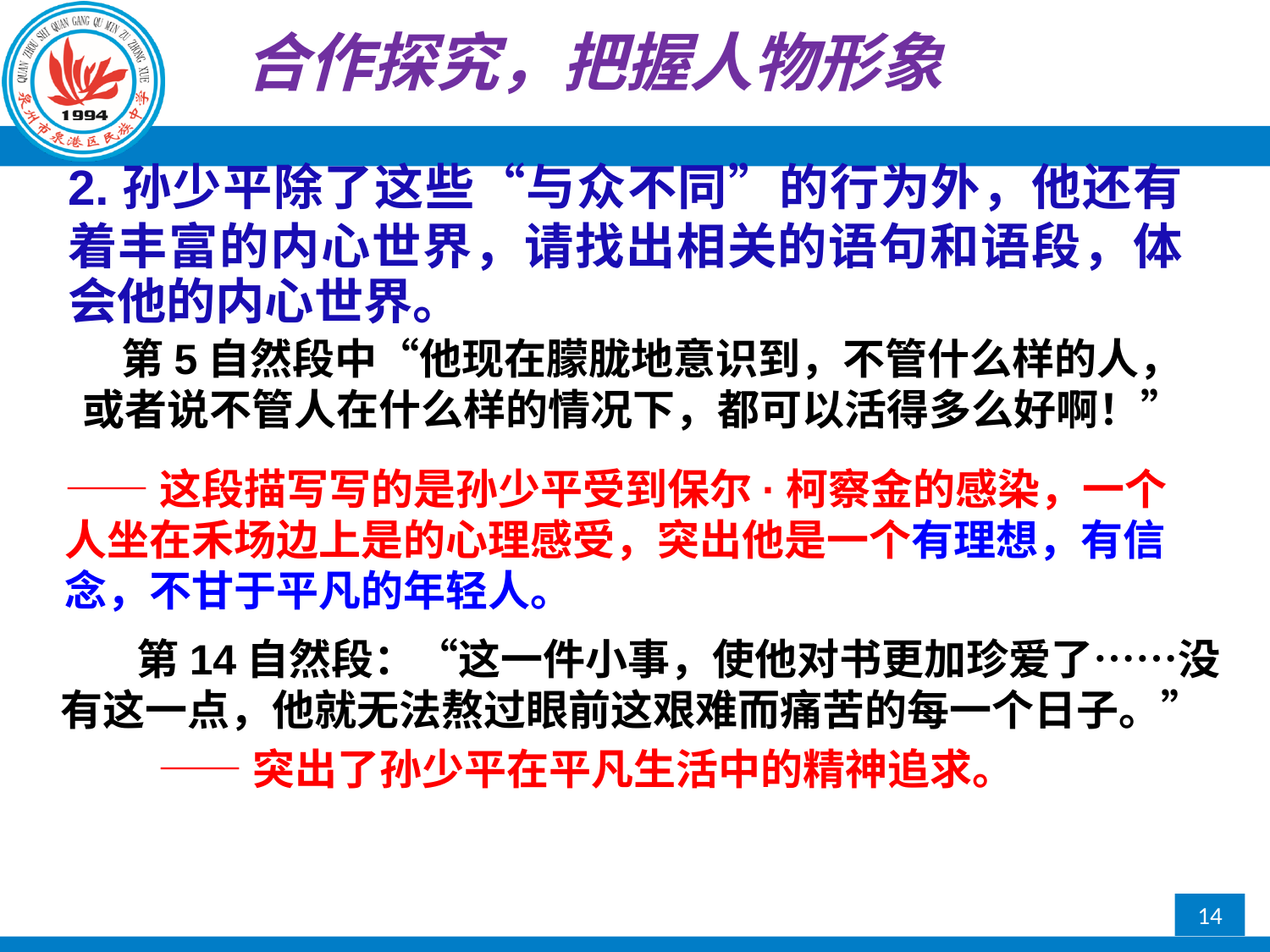

合作探究，把握人物形象
2.孙少平除了这些“与众不同”的行为外，他还有着丰富的内心世界，请找出相关的语句和语段，体会他的内心世界。
        第5自然段中“他现在朦胧地意识到，不管什么样的人，或者说不管人在什么样的情况下，都可以活得多么好啊！”
     ——这段描写写的是孙少平受到保尔·柯察金的感染，一个人坐在禾场边上是的心理感受，突出他是一个有理想，有信念，不甘于平凡的年轻人。
            第14自然段：“这一件小事，使他对书更加珍爱了……没有这一点，他就无法熬过眼前这艰难而痛苦的每一个日子。”
    ——突出了孙少平在平凡生活中的精神追求。